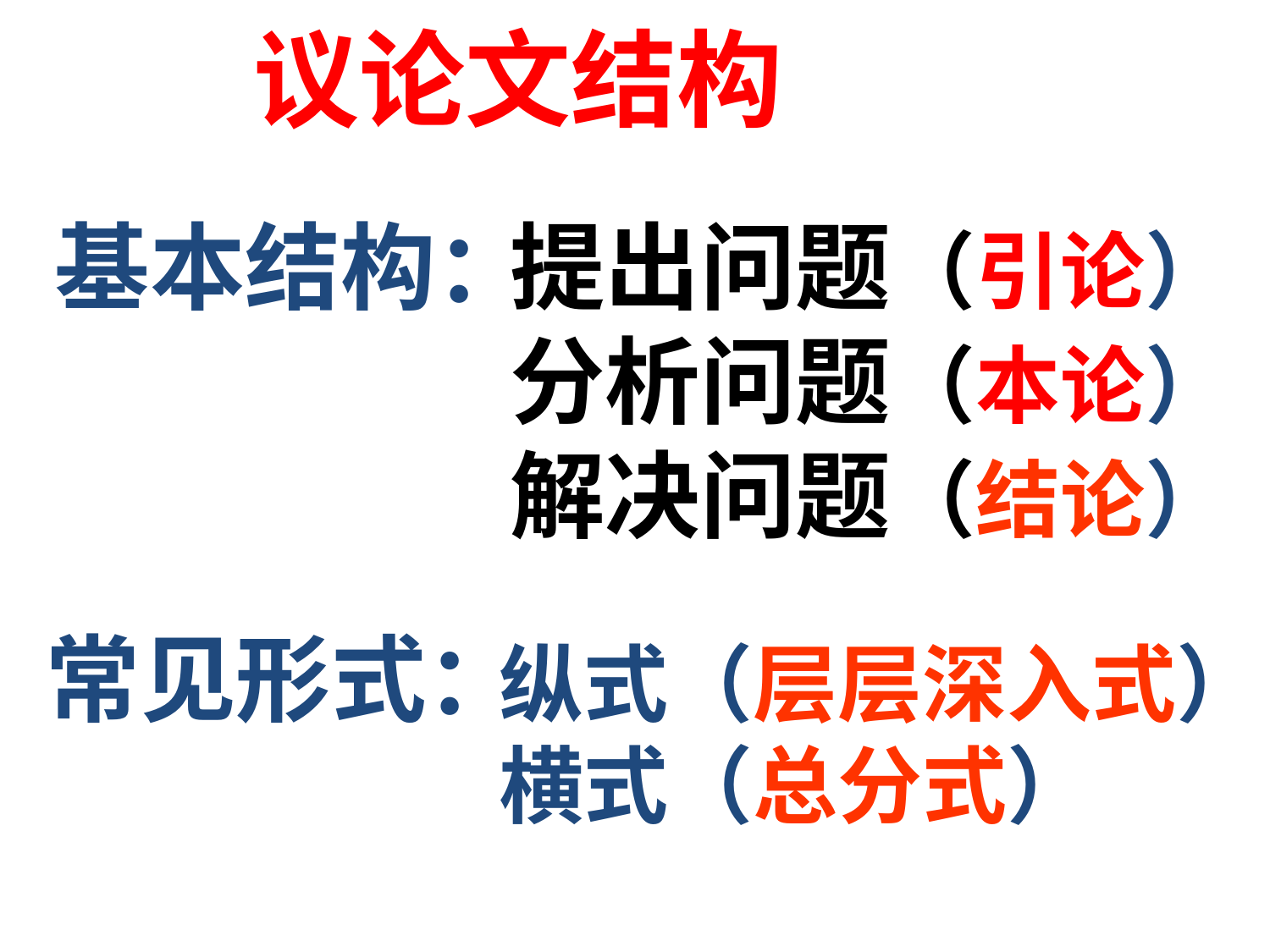

议论文结构
基本结构：
提出问题（引论）
分析问题（本论）
解决问题（结论）
常见形式：
纵式（层层深入式）
横式（总分式）